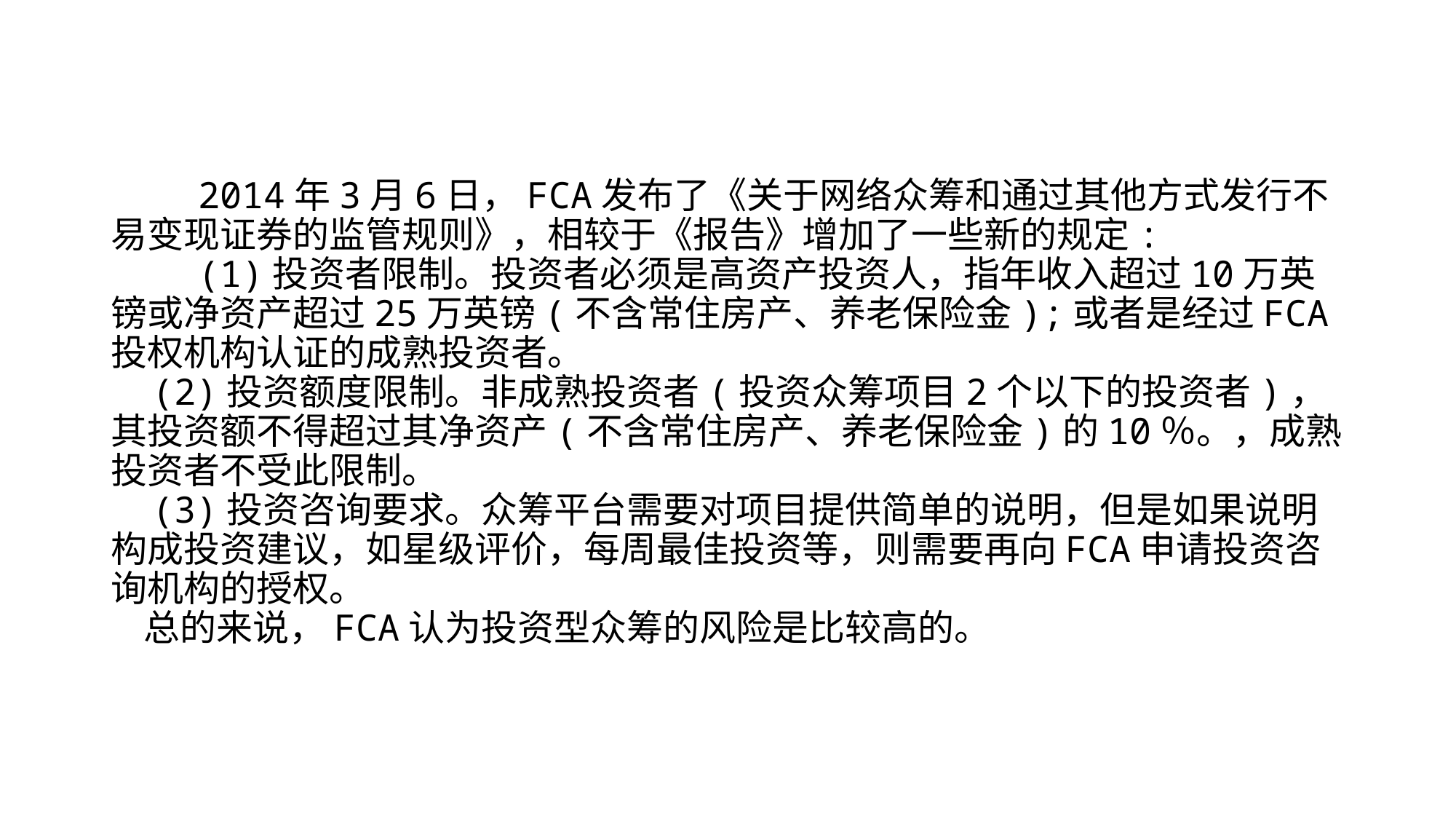

#
    2014年3月6日，FCA发布了《关于网络众筹和通过其他方式发行不易变现证券的监管规则》，相较于《报告》增加了一些新的规定:
    (1)投资者限制。投资者必须是高资产投资人，指年收入超过10万英镑或净资产超过25万英镑(不含常住房产、养老保险金);或者是经过FCA投权机构认证的成熟投资者。
    (2)投资额度限制。非成熟投资者(投资众筹项目2个以下的投资者)，其投资额不得超过其净资产(不含常住房产、养老保险金)的10％。，成熟投资者不受此限制。
    (3)投资咨询要求。众筹平台需要对项目提供简单的说明，但是如果说明构成投资建议，如星级评价，每周最佳投资等，则需要再向FCA申请投资咨询机构的授权。
    总的来说，FCA认为投资型众筹的风险是比较高的。